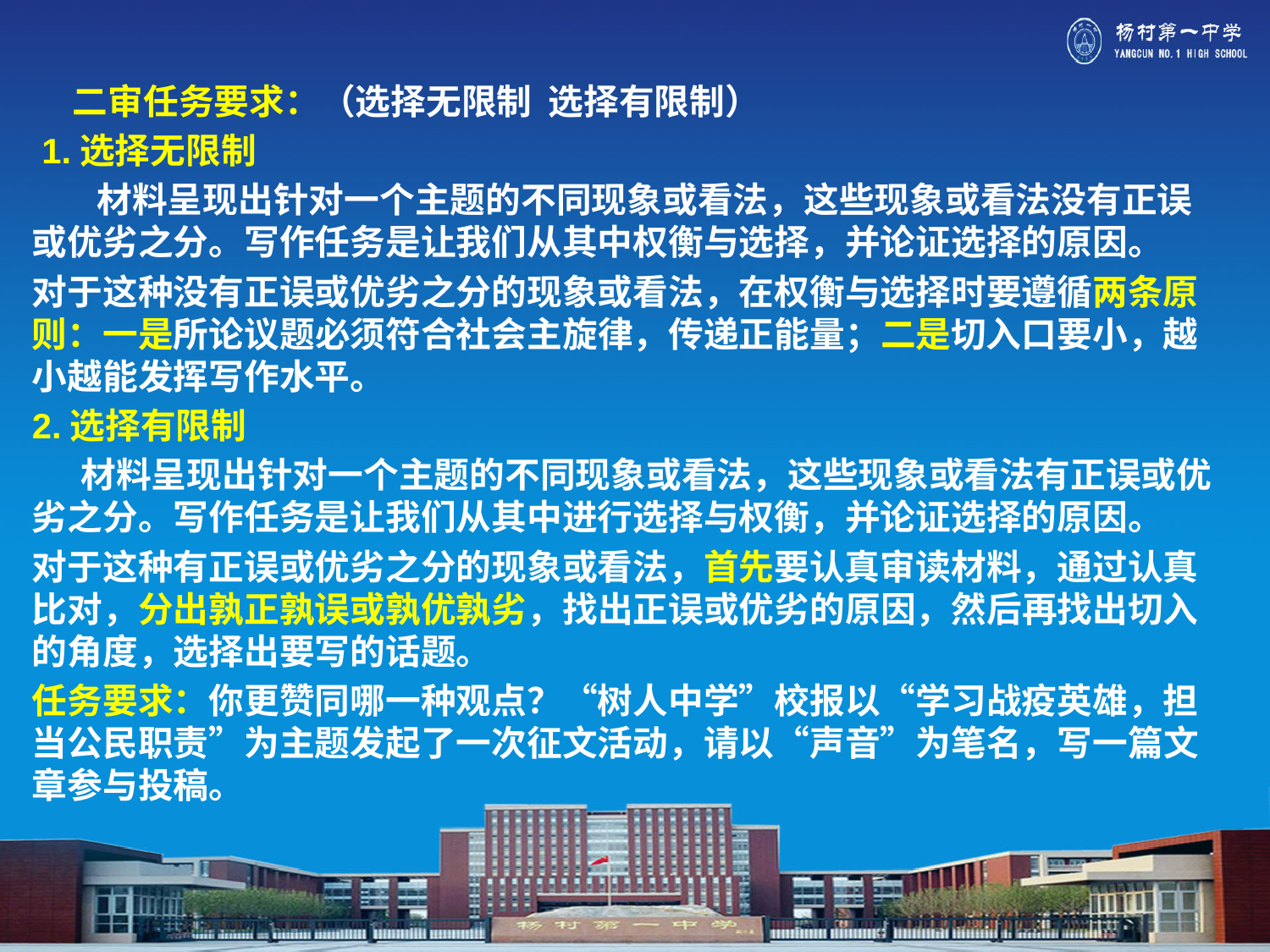

二审任务要求：（选择无限制  选择有限制）
 1.选择无限制
       材料呈现出针对一个主题的不同现象或看法，这些现象或看法没有正误或优劣之分。写作任务是让我们从其中权衡与选择，并论证选择的原因。
对于这种没有正误或优劣之分的现象或看法，在权衡与选择时要遵循两条原则：一是所论议题必须符合社会主旋律，传递正能量；二是切入口要小，越小越能发挥写作水平。
2.选择有限制
     材料呈现出针对一个主题的不同现象或看法，这些现象或看法有正误或优劣之分。写作任务是让我们从其中进行选择与权衡，并论证选择的原因。
对于这种有正误或优劣之分的现象或看法，首先要认真审读材料，通过认真比对，分出孰正孰误或孰优孰劣，找出正误或优劣的原因，然后再找出切入的角度，选择出要写的话题。
任务要求：你更赞同哪一种观点？“树人中学”校报以“学习战疫英雄，担当公民职责”为主题发起了一次征文活动，请以“声音”为笔名，写一篇文章参与投稿。